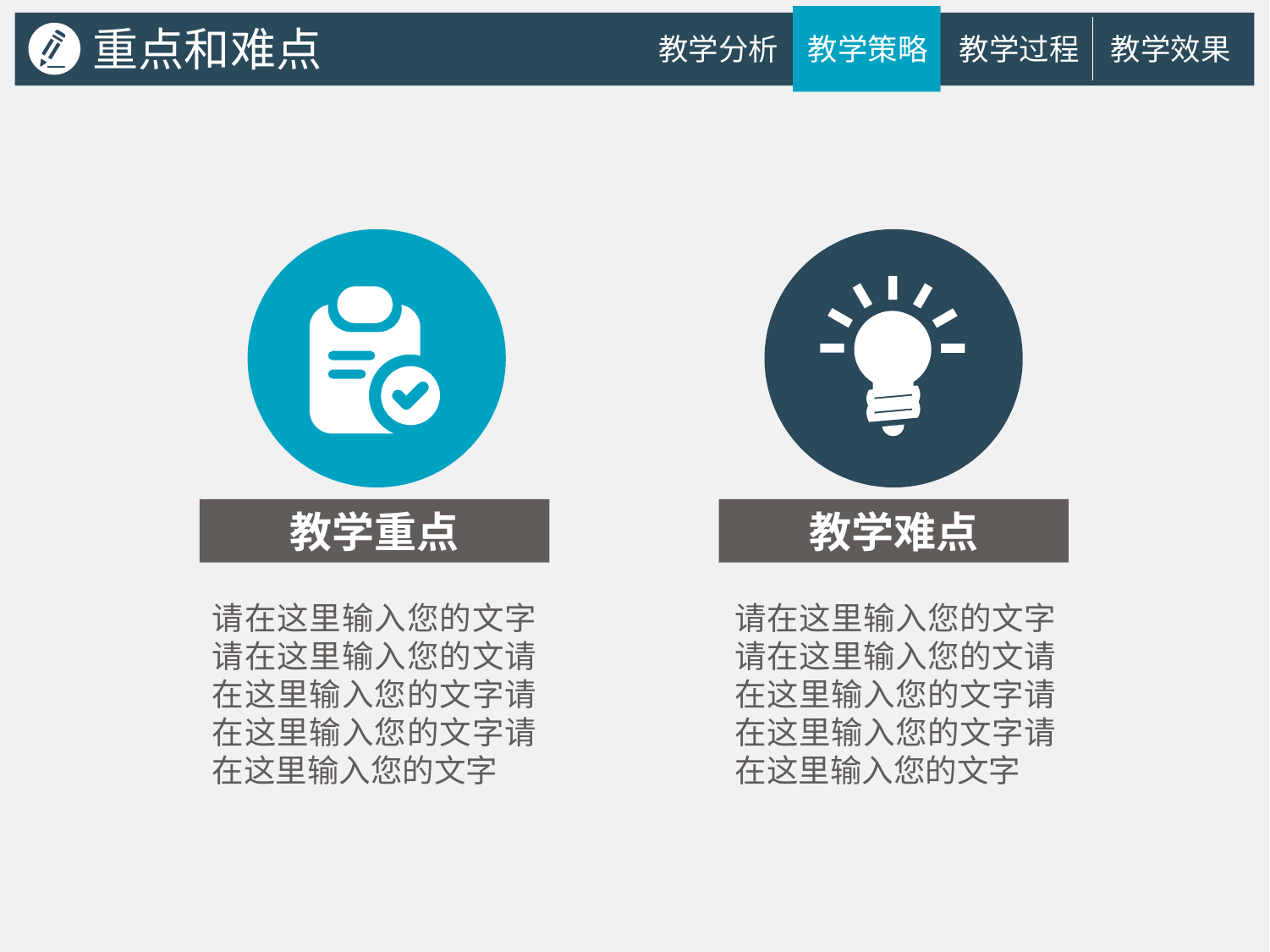

重点和难点

教学分析
教学策略
教学过程
教学效果

教学重点
教学难点
请在这里输入您的文字请在这里输入您的文请在这里输入您的文字请在这里输入您的文字请在这里输入您的文字
请在这里输入您的文字请在这里输入您的文请在这里输入您的文字请在这里输入您的文字请在这里输入您的文字